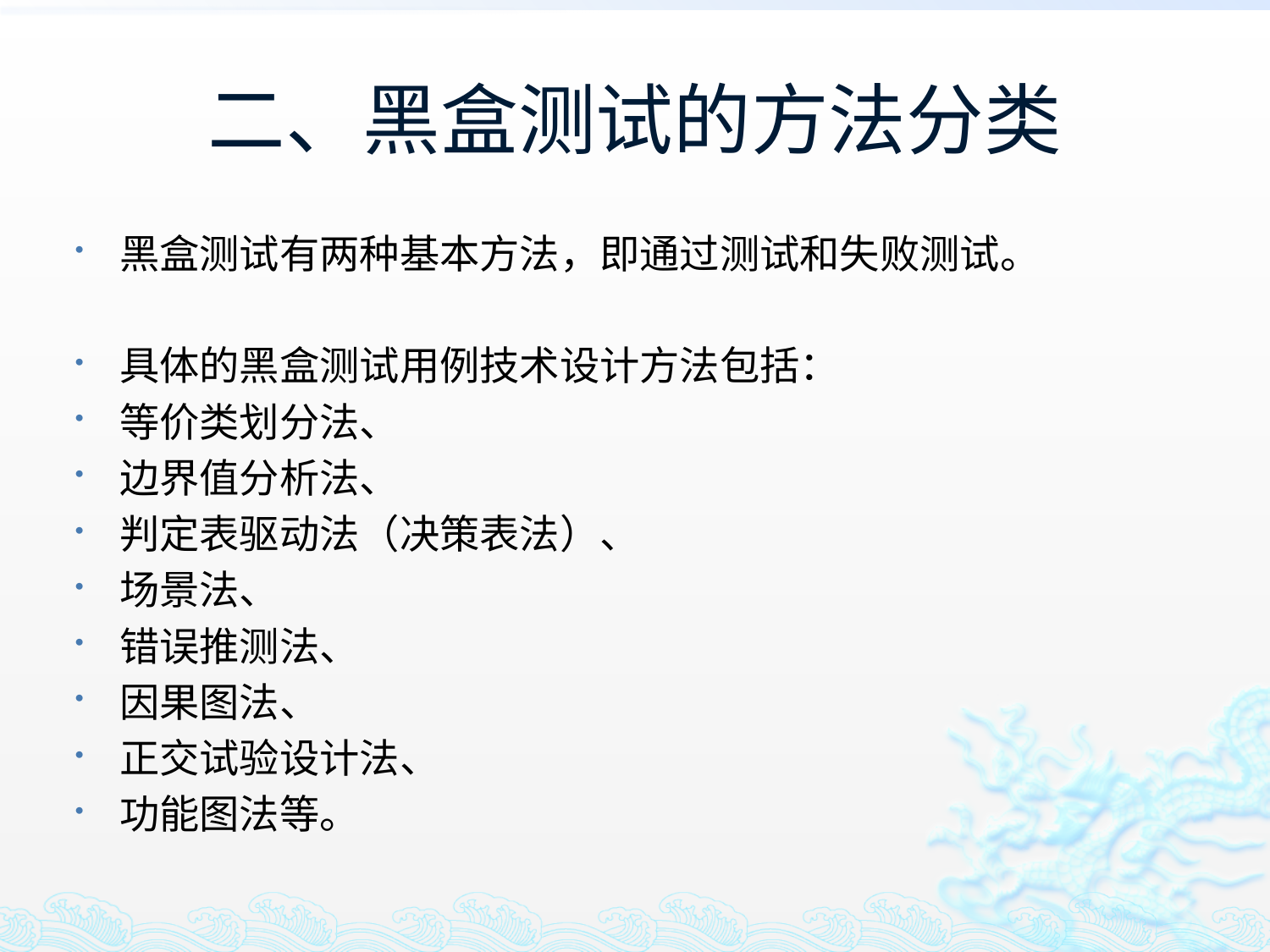

# 二、黑盒测试的方法分类
黑盒测试有两种基本方法，即通过测试和失败测试。

具体的黑盒测试用例技术设计方法包括：
等价类划分法、
边界值分析法、
判定表驱动法（决策表法）、
场景法、
错误推测法、
因果图法、
正交试验设计法、
功能图法等。